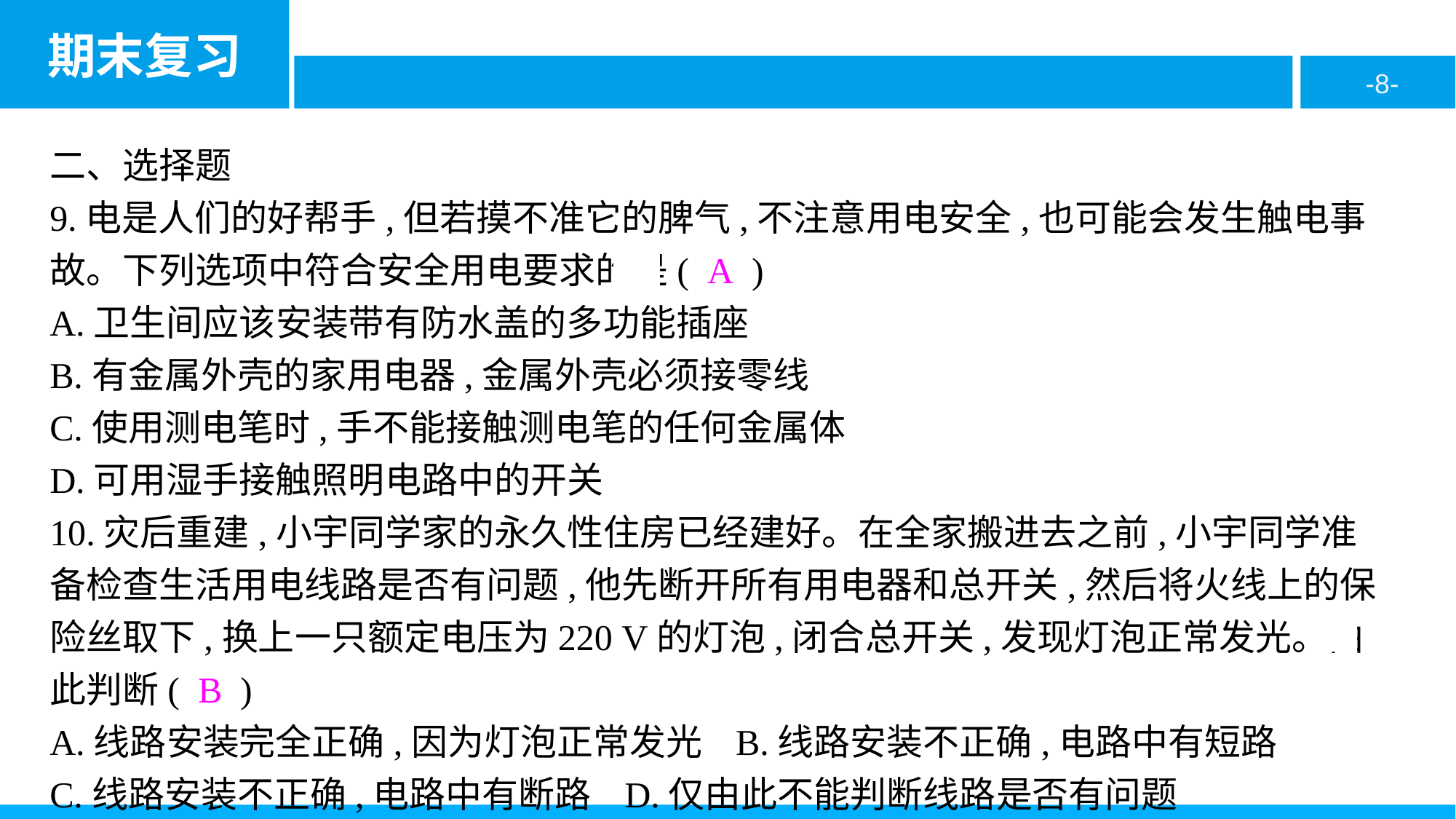

二、选择题
9.电是人们的好帮手,但若摸不准它的脾气,不注意用电安全,也可能会发生触电事故。下列选项中符合安全用电要求的是(  A  )
A.卫生间应该安装带有防水盖的多功能插座
B.有金属外壳的家用电器,金属外壳必须接零线
C.使用测电笔时,手不能接触测电笔的任何金属体
D.可用湿手接触照明电路中的开关
10.灾后重建,小宇同学家的永久性住房已经建好。在全家搬进去之前,小宇同学准备检查生活用电线路是否有问题,他先断开所有用电器和总开关,然后将火线上的保险丝取下,换上一只额定电压为220 V的灯泡,闭合总开关,发现灯泡正常发光。由此判断(  B  )
A.线路安装完全正确,因为灯泡正常发光   B.线路安装不正确,电路中有短路
C.线路安装不正确,电路中有断路   D.仅由此不能判断线路是否有问题